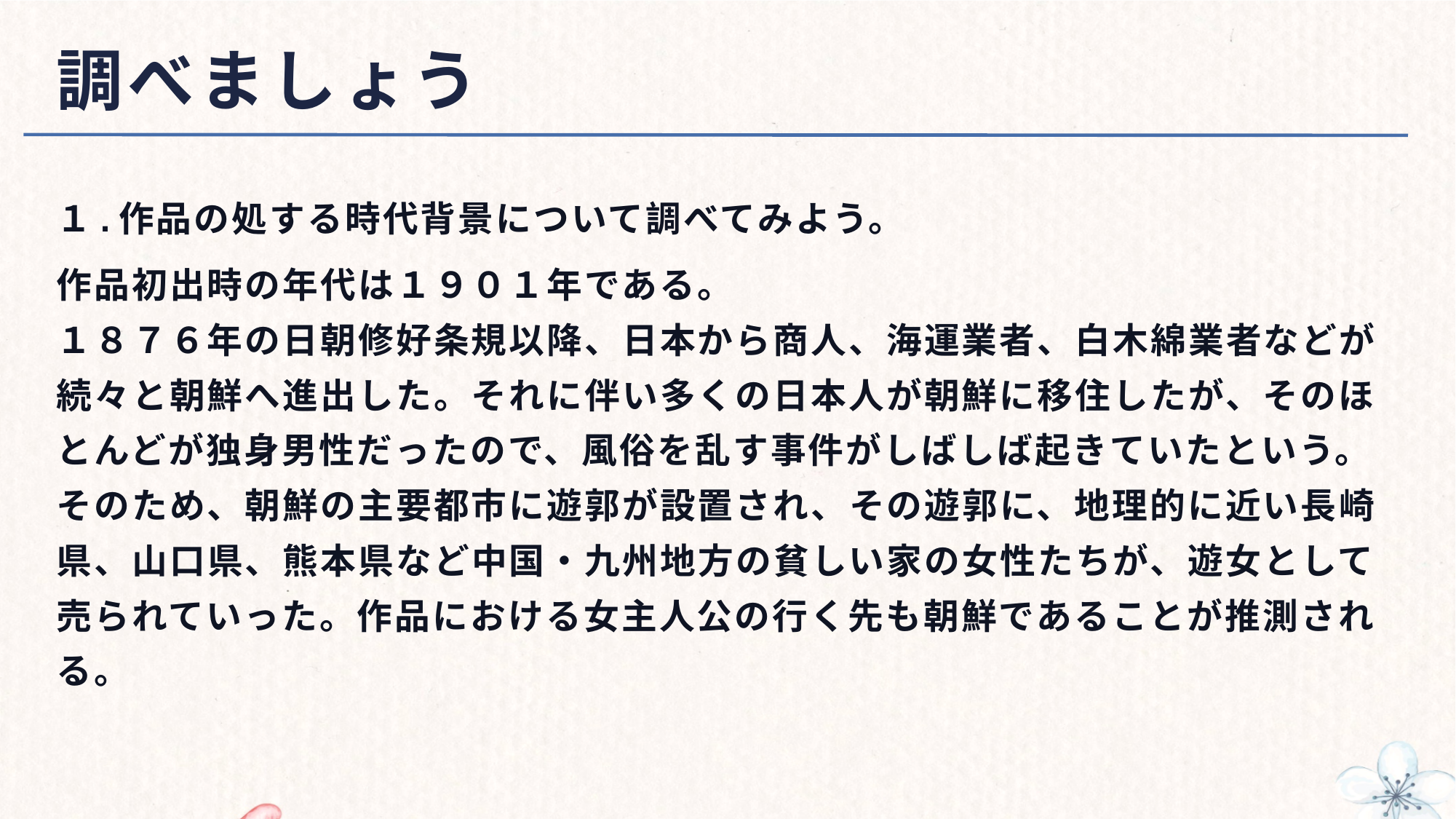

# 調べましょう
１.作品の処する時代背景について調べてみよう。
作品初出時の年代は１９０１年である。
１８７６年の日朝修好条規以降、日本から商人、海運業者、白木綿業者などが続々と朝鮮へ進出した。それに伴い多くの日本人が朝鮮に移住したが、そのほとんどが独身男性だったので、風俗を乱す事件がしばしば起きていたという。
そのため、朝鮮の主要都市に遊郭が設置され、その遊郭に、地理的に近い長崎県、山口県、熊本県など中国・九州地方の貧しい家の女性たちが、遊女として売られていった。作品における女主人公の行く先も朝鮮であることが推測される。